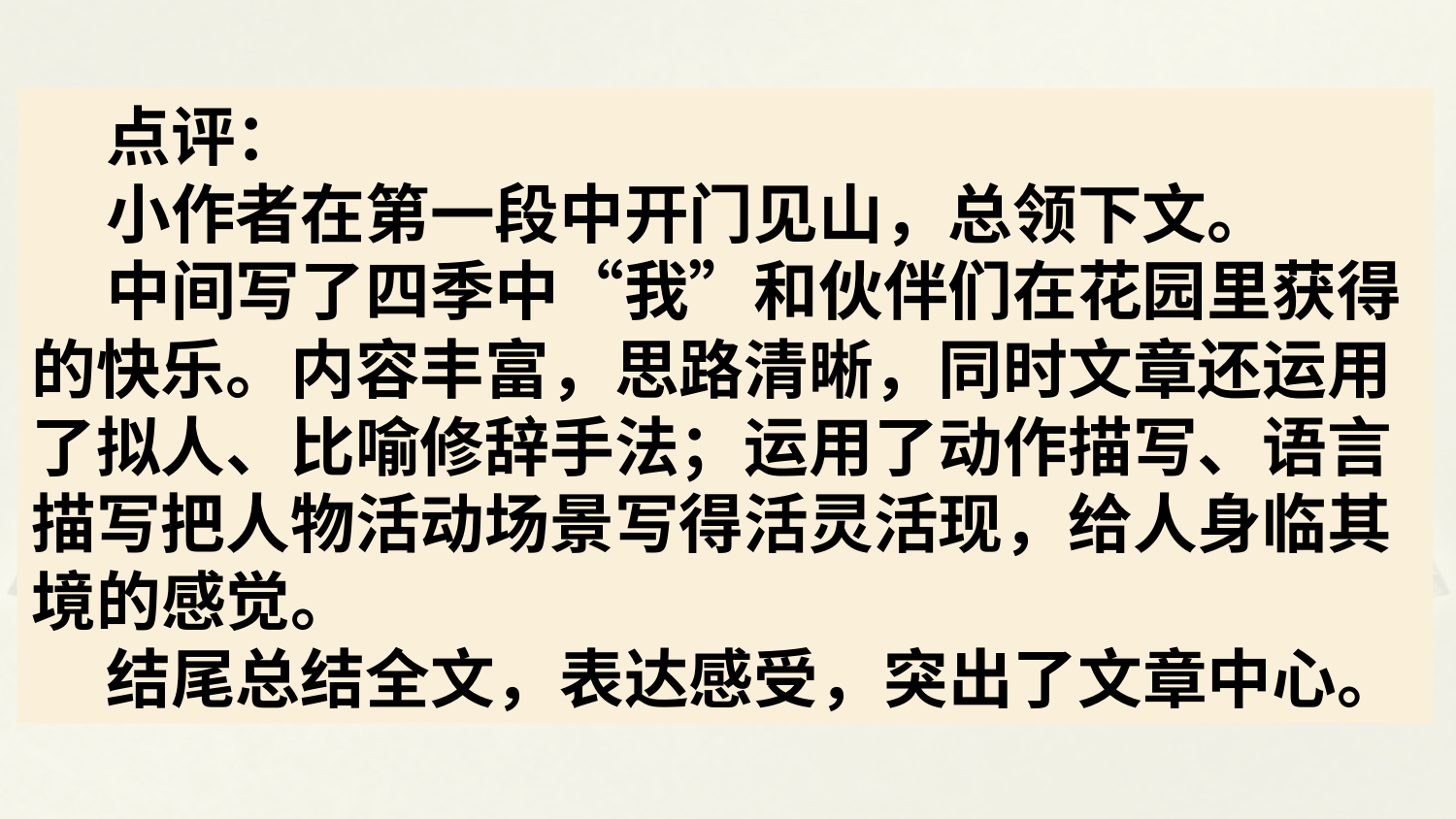

点评：
    小作者在第一段中开门见山，总领下文。
    中间写了四季中“我”和伙伴们在花园里获得的快乐。内容丰富，思路清晰，同时文章还运用了拟人、比喻修辞手法；运用了动作描写、语言描写把人物活动场景写得活灵活现，给人身临其境的感觉。
    结尾总结全文，表达感受，突出了文章中心。